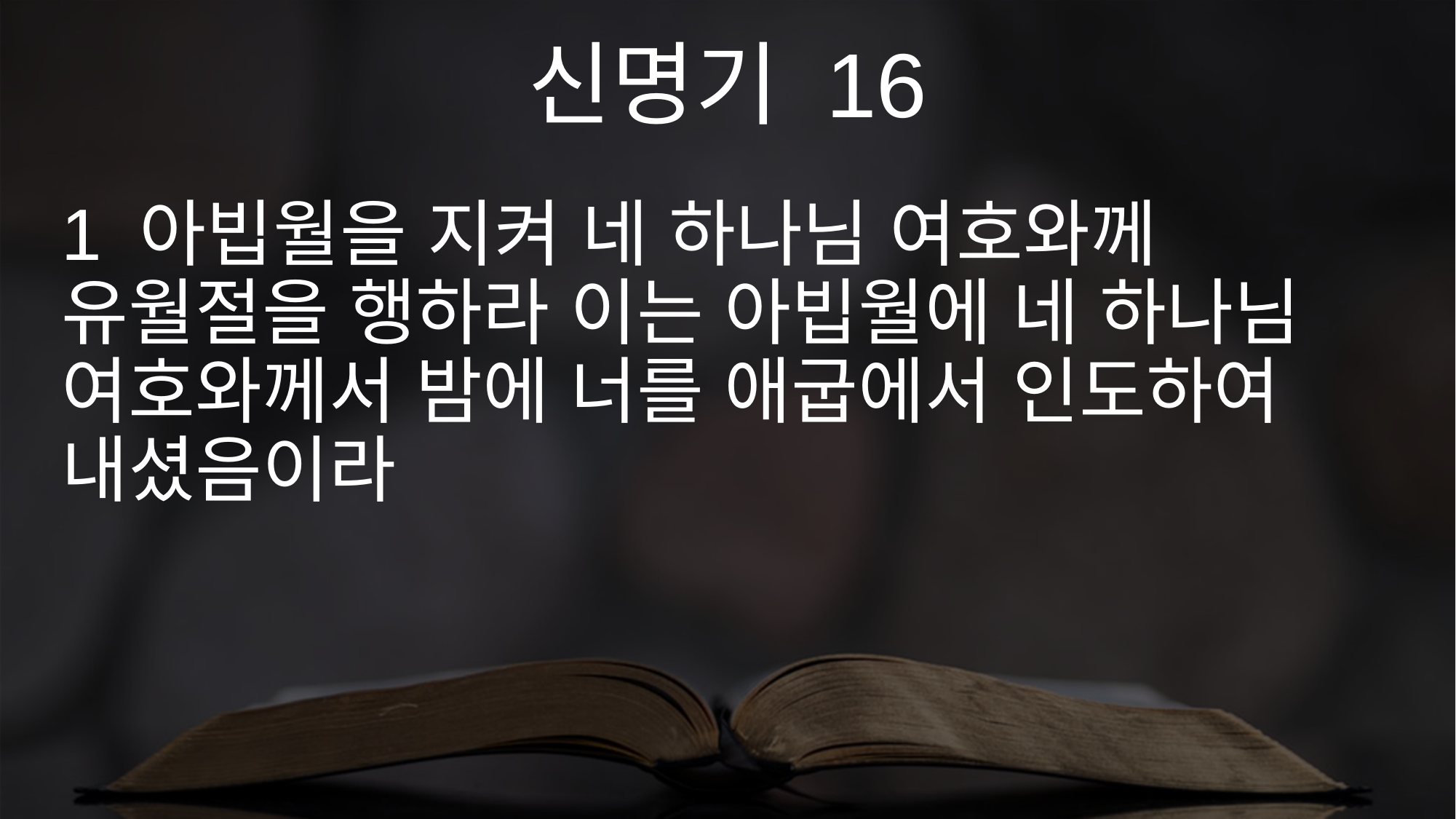

신명기 16
1 아빕월을 지켜 네 하나님 여호와께 유월절을 행하라 이는 아빕월에 네 하나님 여호와께서 밤에 너를 애굽에서 인도하여 내셨음이라